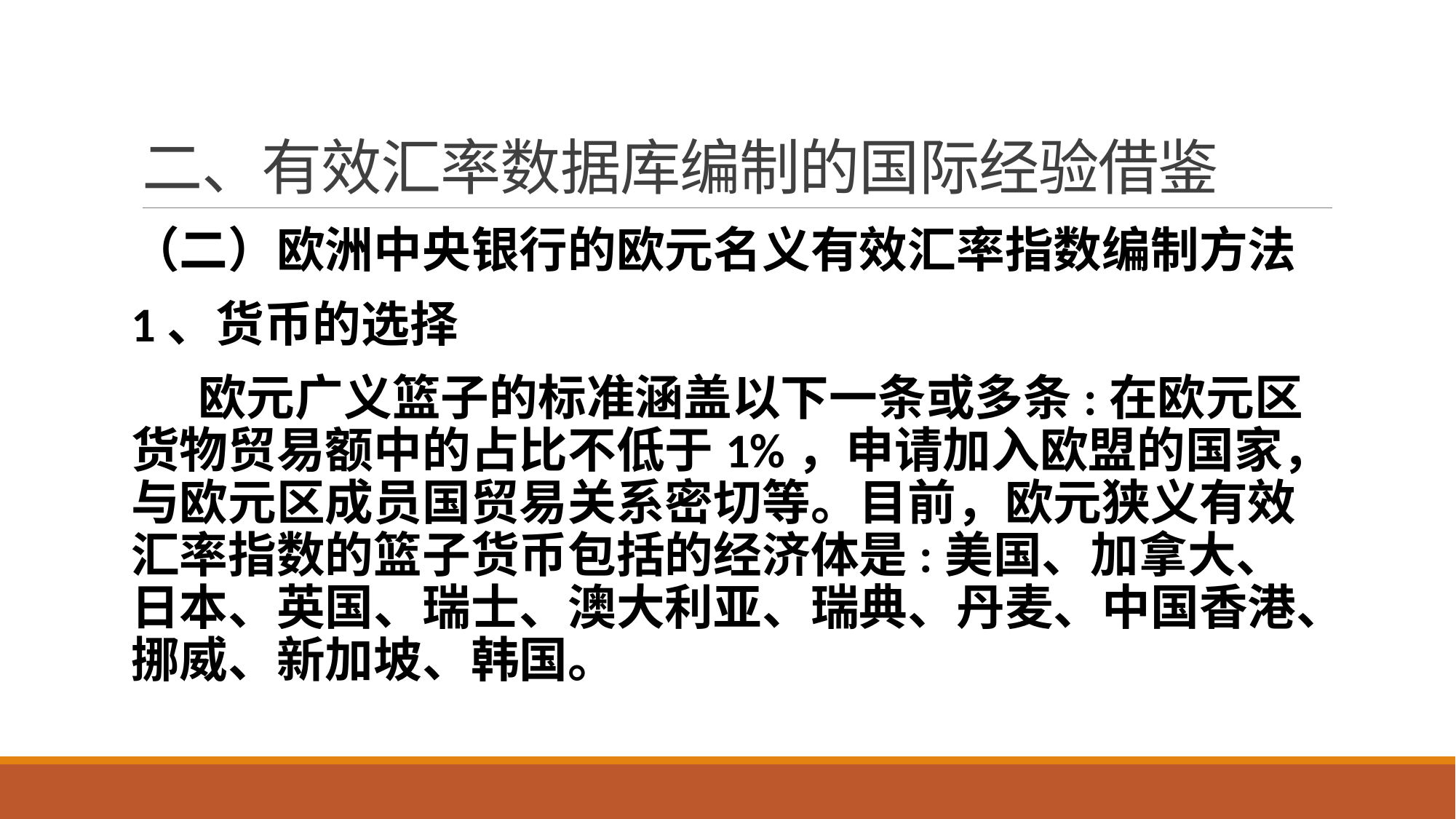

# 二、有效汇率数据库编制的国际经验借鉴
（二）欧洲中央银行的欧元名义有效汇率指数编制方法
1、货币的选择
     欧元广义篮子的标准涵盖以下一条或多条:在欧元区货物贸易额中的占比不低于1%，申请加入欧盟的国家，与欧元区成员国贸易关系密切等。目前，欧元狭义有效汇率指数的篮子货币包括的经济体是:美国、加拿大、日本、英国、瑞士、澳大利亚、瑞典、丹麦、中国香港、挪威、新加坡、韩国。